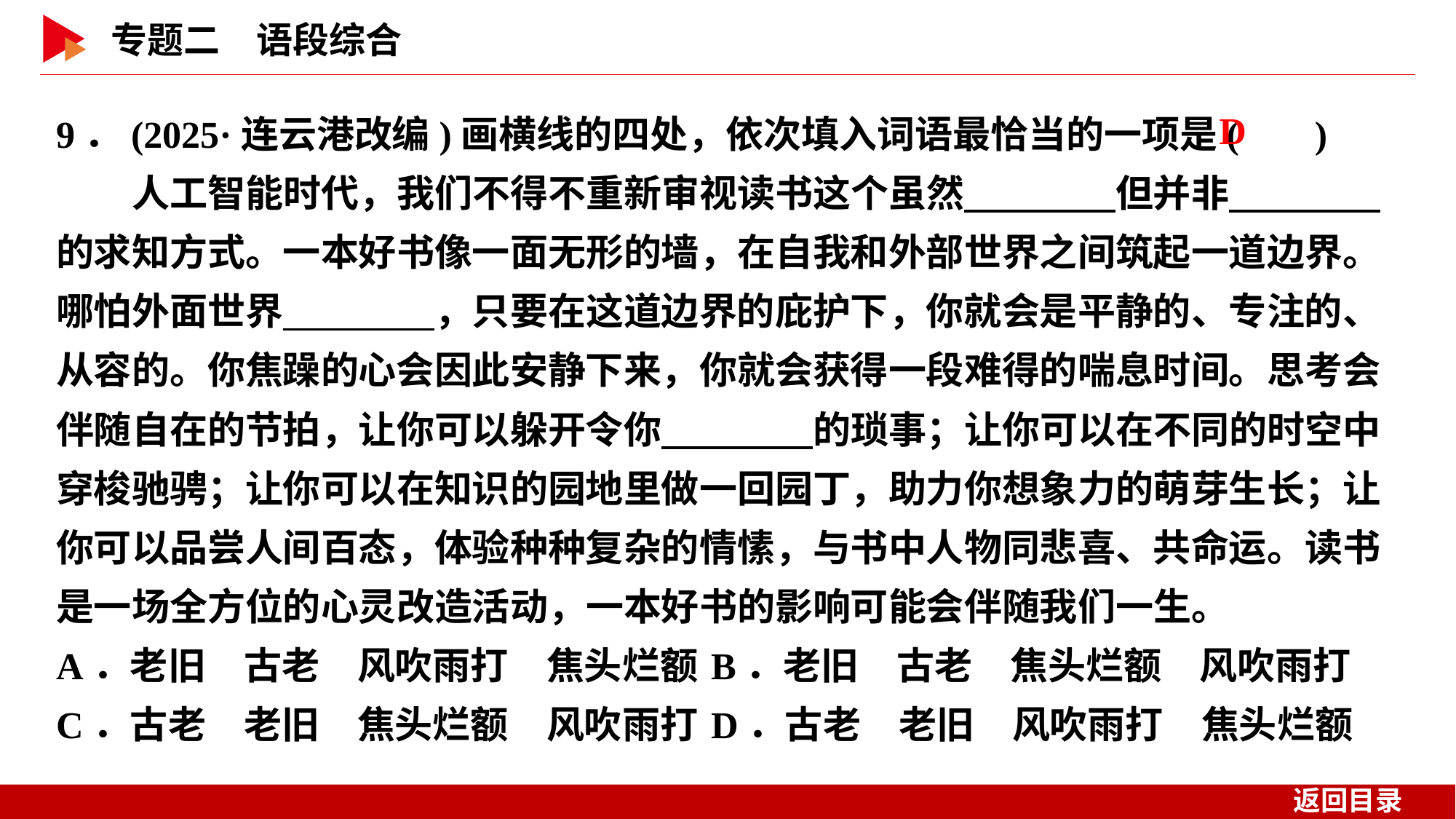

9．(2025·连云港改编)画横线的四处，依次填入词语最恰当的一项是(        )
　　人工智能时代，我们不得不重新审视读书这个虽然　　　　但并非　　　　的求知方式。一本好书像一面无形的墙，在自我和外部世界之间筑起一道边界。哪怕外面世界　　　　，只要在这道边界的庇护下，你就会是平静的、专注的、从容的。你焦躁的心会因此安静下来，你就会获得一段难得的喘息时间。思考会伴随自在的节拍，让你可以躲开令你　　　　的琐事；让你可以在不同的时空中穿梭驰骋；让你可以在知识的园地里做一回园丁，助力你想象力的萌芽生长；让你可以品尝人间百态，体验种种复杂的情愫，与书中人物同悲喜、共命运。读书是一场全方位的心灵改造活动，一本好书的影响可能会伴随我们一生。
A．老旧　古老　风吹雨打　焦头烂额	B．老旧　古老　焦头烂额　风吹雨打
C．古老　老旧　焦头烂额　风吹雨打	D．古老　老旧　风吹雨打　焦头烂额
   D